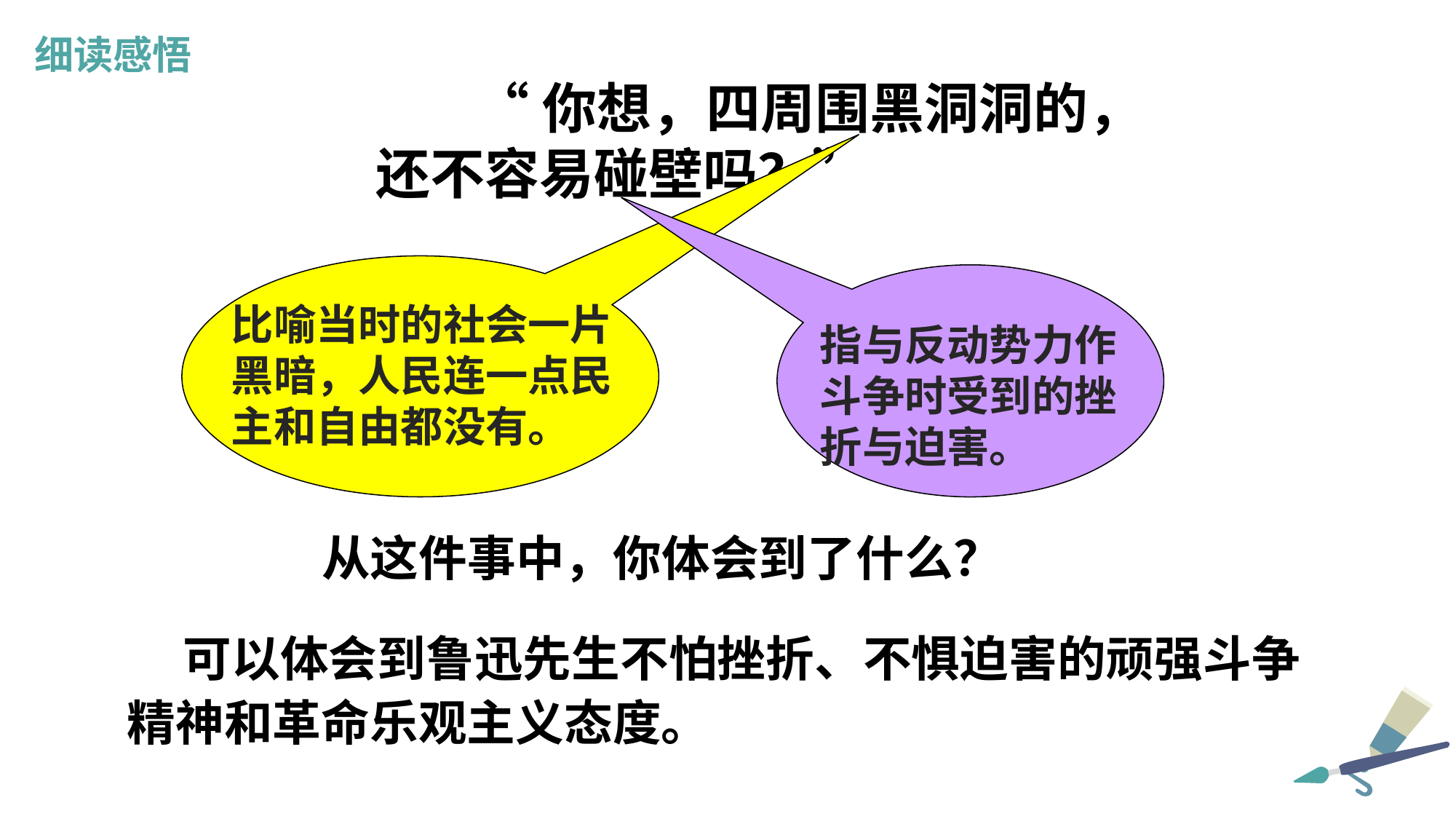

细读感悟
        “你想，四周围黑洞洞的，
还不容易碰壁吗？”

比喻当时的社会一片黑暗，人民连一点民主和自由都没有。
指与反动势力作斗争时受到的挫折与迫害。
从这件事中，你体会到了什么？
    可以体会到鲁迅先生不怕挫折、不惧迫害的顽强斗争
精神和革命乐观主义态度。